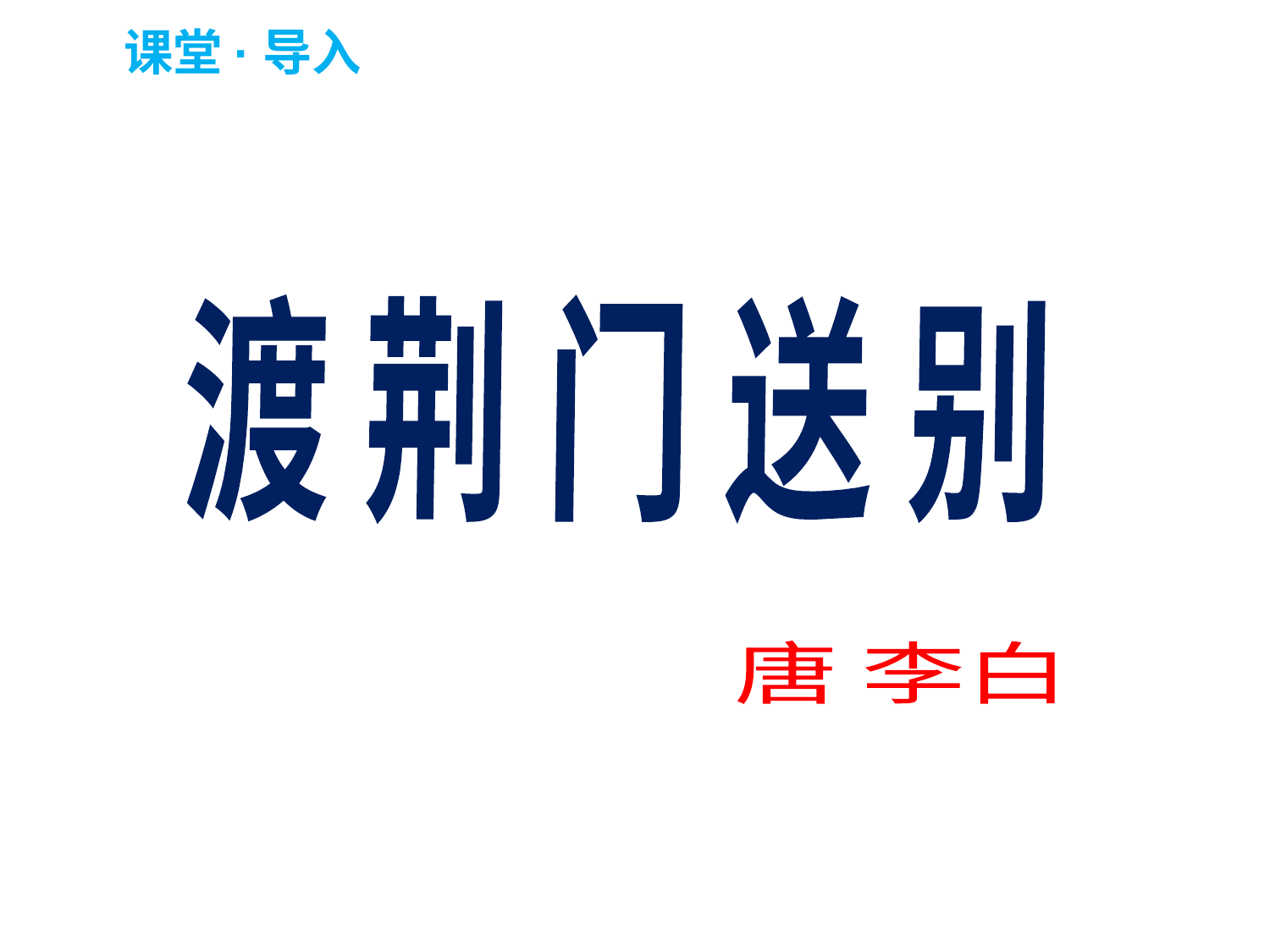

课堂·导入
渡 荆 门 送 别
唐 李白